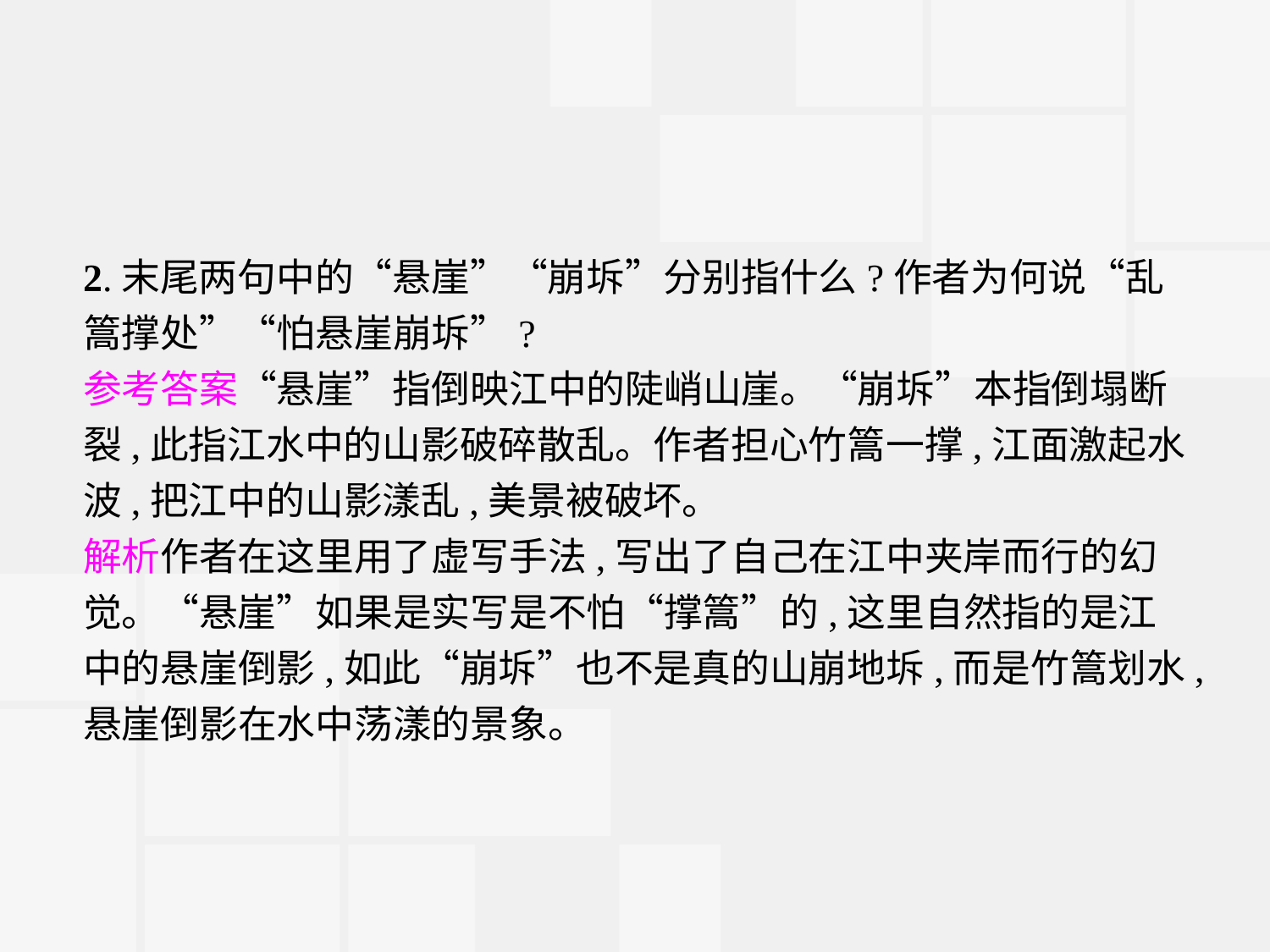

2.末尾两句中的“悬崖”“崩坼”分别指什么?作者为何说“乱篙撑处”“怕悬崖崩坼”?
参考答案“悬崖”指倒映江中的陡峭山崖。“崩坼”本指倒塌断裂,此指江水中的山影破碎散乱。作者担心竹篙一撑,江面激起水波,把江中的山影漾乱,美景被破坏。
解析作者在这里用了虚写手法,写出了自己在江中夹岸而行的幻觉。“悬崖”如果是实写是不怕“撑篙”的,这里自然指的是江中的悬崖倒影,如此“崩坼”也不是真的山崩地坼,而是竹篙划水,悬崖倒影在水中荡漾的景象。